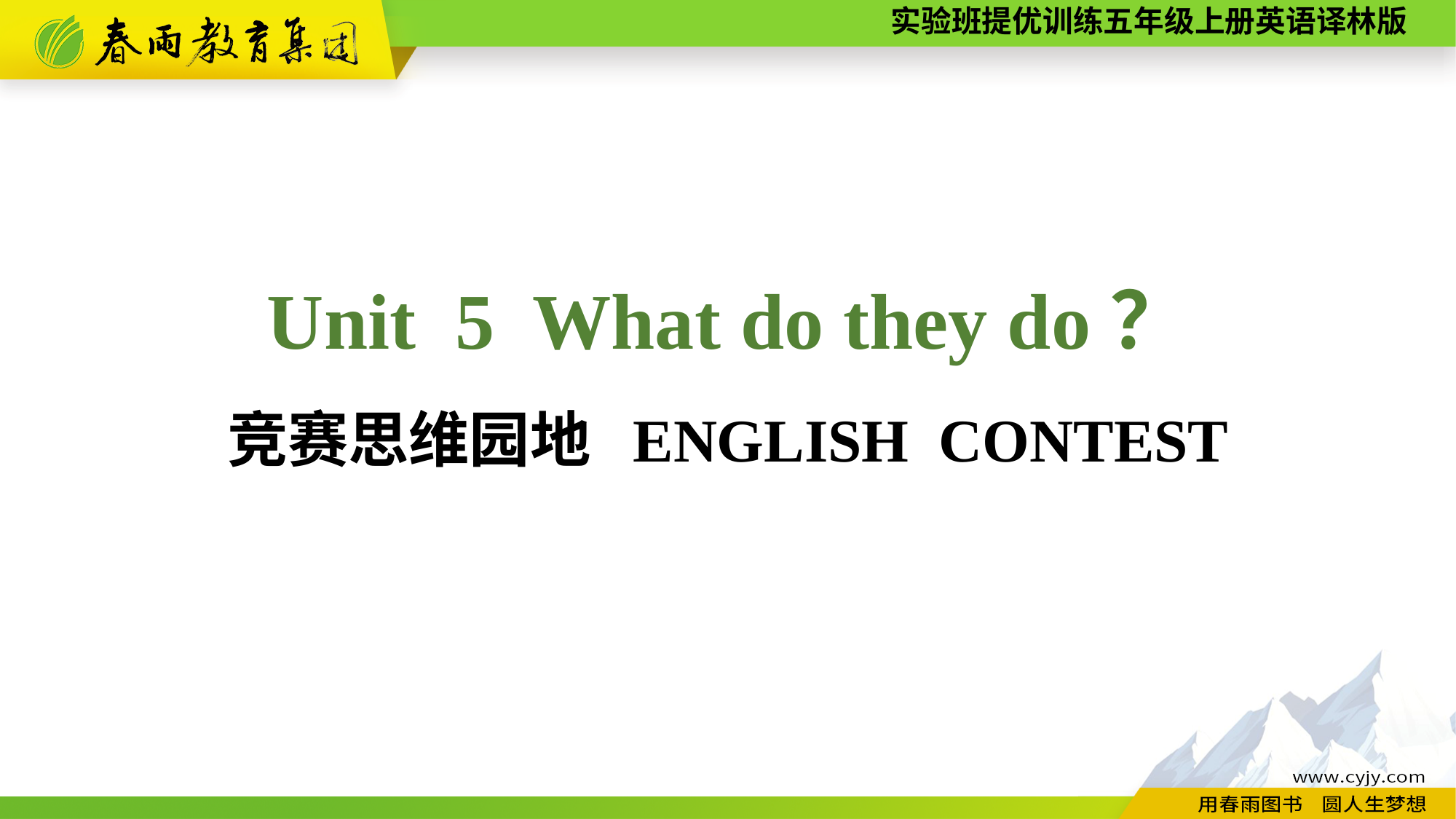

Unit  5  What do they do？
竞赛思维园地  ENGLISH  CONTEST